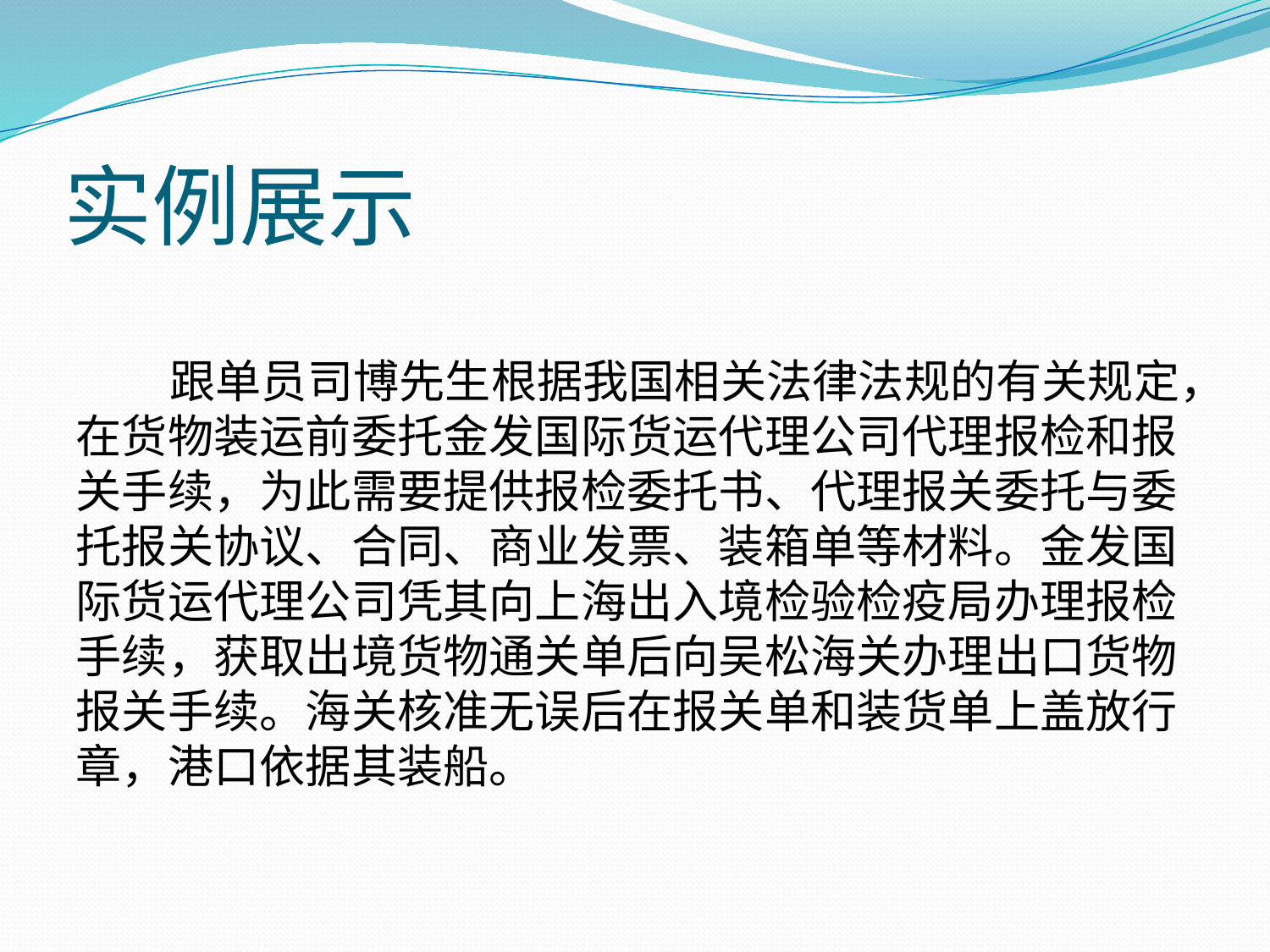

# 实例展示
        跟单员司博先生根据我国相关法律法规的有关规定，在货物装运前委托金发国际货运代理公司代理报检和报关手续，为此需要提供报检委托书、代理报关委托与委托报关协议、合同、商业发票、装箱单等材料。金发国际货运代理公司凭其向上海出入境检验检疫局办理报检手续，获取出境货物通关单后向吴松海关办理出口货物报关手续。海关核准无误后在报关单和装货单上盖放行章，港口依据其装船。